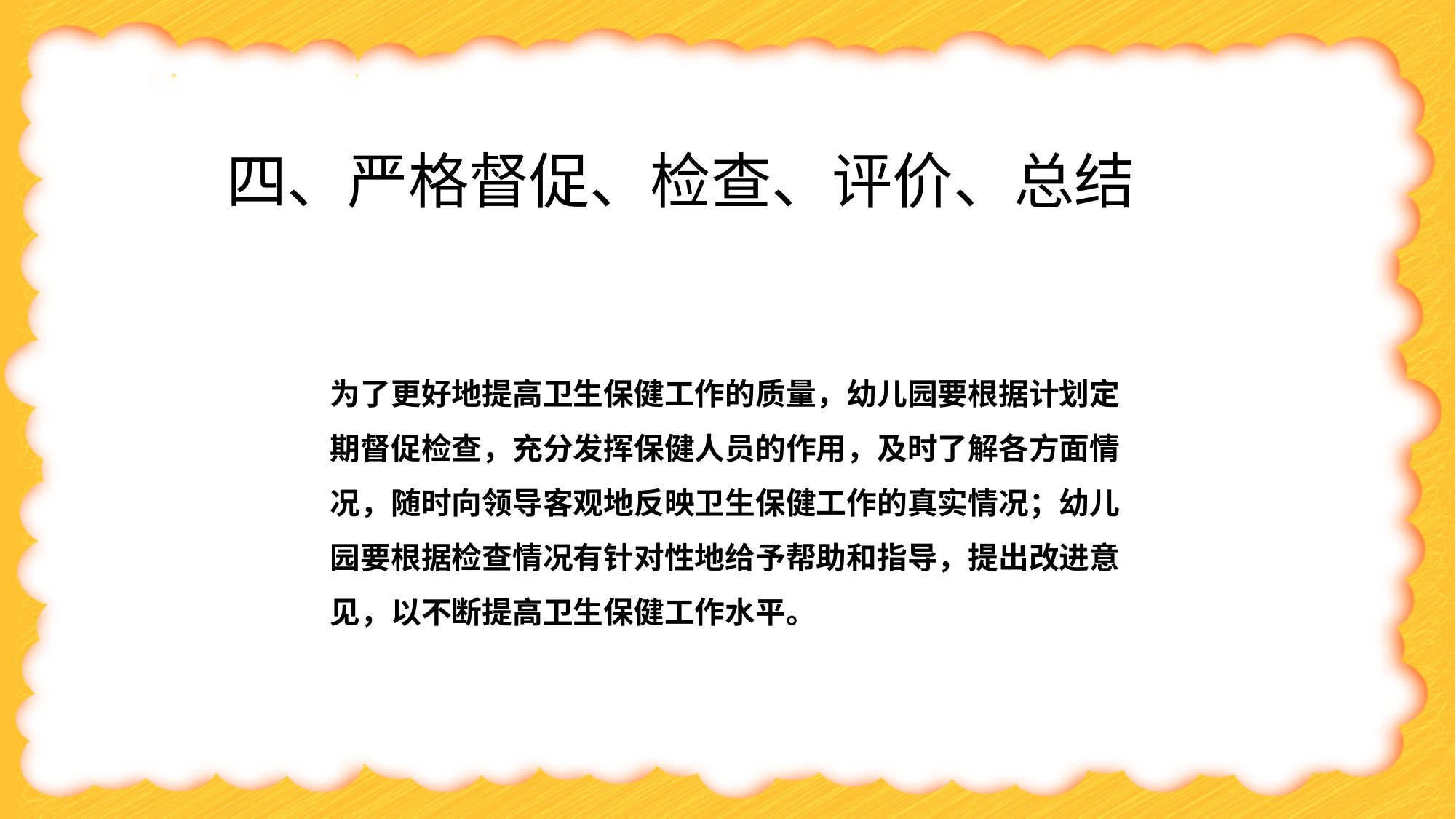

四、严格督促、检查、评价、总结
为了更好地提高卫生保健工作的质量，幼儿园要根据计划定期督促检查，充分发挥保健人员的作用，及时了解各方面情况，随时向领导客观地反映卫生保健工作的真实情况；幼儿园要根据检查情况有针对性地给予帮助和指导，提出改进意见，以不断提高卫生保健工作水平。